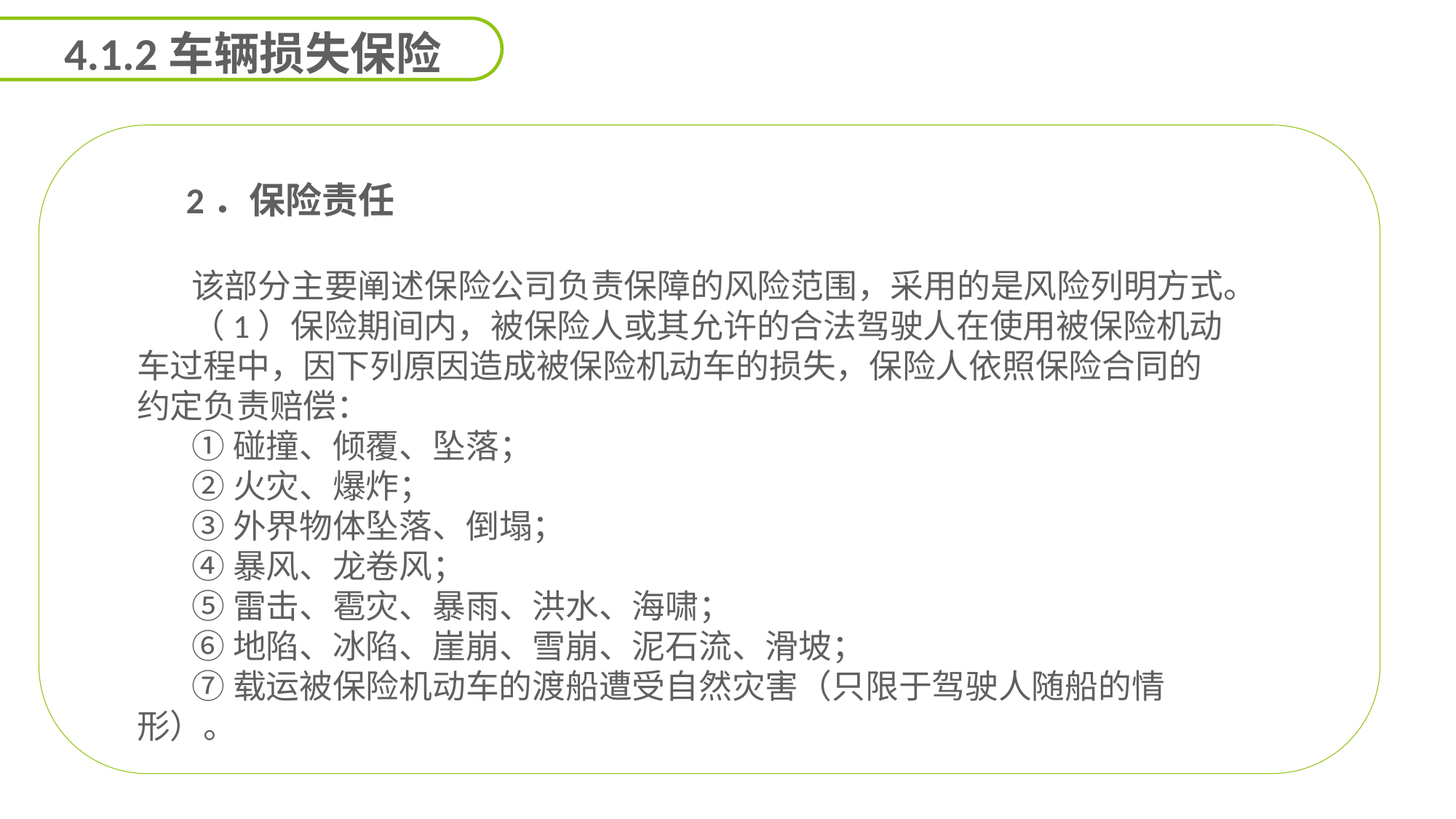

4.1.2车辆损失保险

      2．保险责任

该部分主要阐述保险公司负责保障的风险范围，采用的是风险列明方式。
（1）保险期间内，被保险人或其允许的合法驾驶人在使用被保险机动车过程中，因下列原因造成被保险机动车的损失，保险人依照保险合同的约定负责赔偿：
①碰撞、倾覆、坠落；
②火灾、爆炸；
③外界物体坠落、倒塌；
④暴风、龙卷风；
⑤雷击、雹灾、暴雨、洪水、海啸；
⑥地陷、冰陷、崖崩、雪崩、泥石流、滑坡；
⑦载运被保险机动车的渡船遭受自然灾害（只限于驾驶人随船的情形）。
能力
目标
延迟符